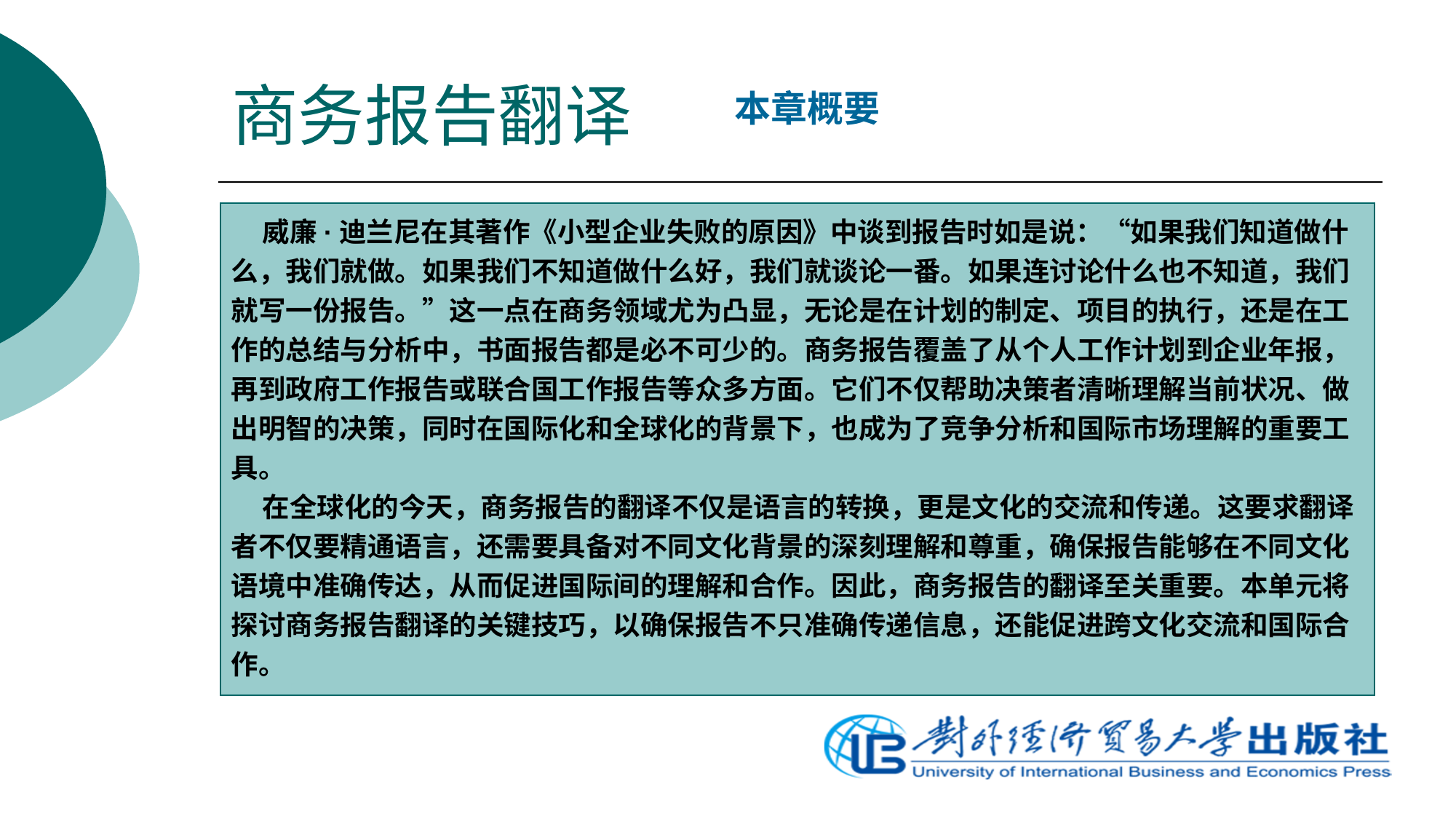

本章概要
# 商务报告翻译
    威廉·迪兰尼在其著作《小型企业失败的原因》中谈到报告时如是说：“如果我们知道做什么，我们就做。如果我们不知道做什么好，我们就谈论一番。如果连讨论什么也不知道，我们就写一份报告。”这一点在商务领域尤为凸显，无论是在计划的制定、项目的执行，还是在工作的总结与分析中，书面报告都是必不可少的。商务报告覆盖了从个人工作计划到企业年报，再到政府工作报告或联合国工作报告等众多方面。它们不仅帮助决策者清晰理解当前状况、做出明智的决策，同时在国际化和全球化的背景下，也成为了竞争分析和国际市场理解的重要工具。
    在全球化的今天，商务报告的翻译不仅是语言的转换，更是文化的交流和传递。这要求翻译者不仅要精通语言，还需要具备对不同文化背景的深刻理解和尊重，确保报告能够在不同文化语境中准确传达，从而促进国际间的理解和合作。因此，商务报告的翻译至关重要。本单元将探讨商务报告翻译的关键技巧，以确保报告不只准确传递信息，还能促进跨文化交流和国际合作。